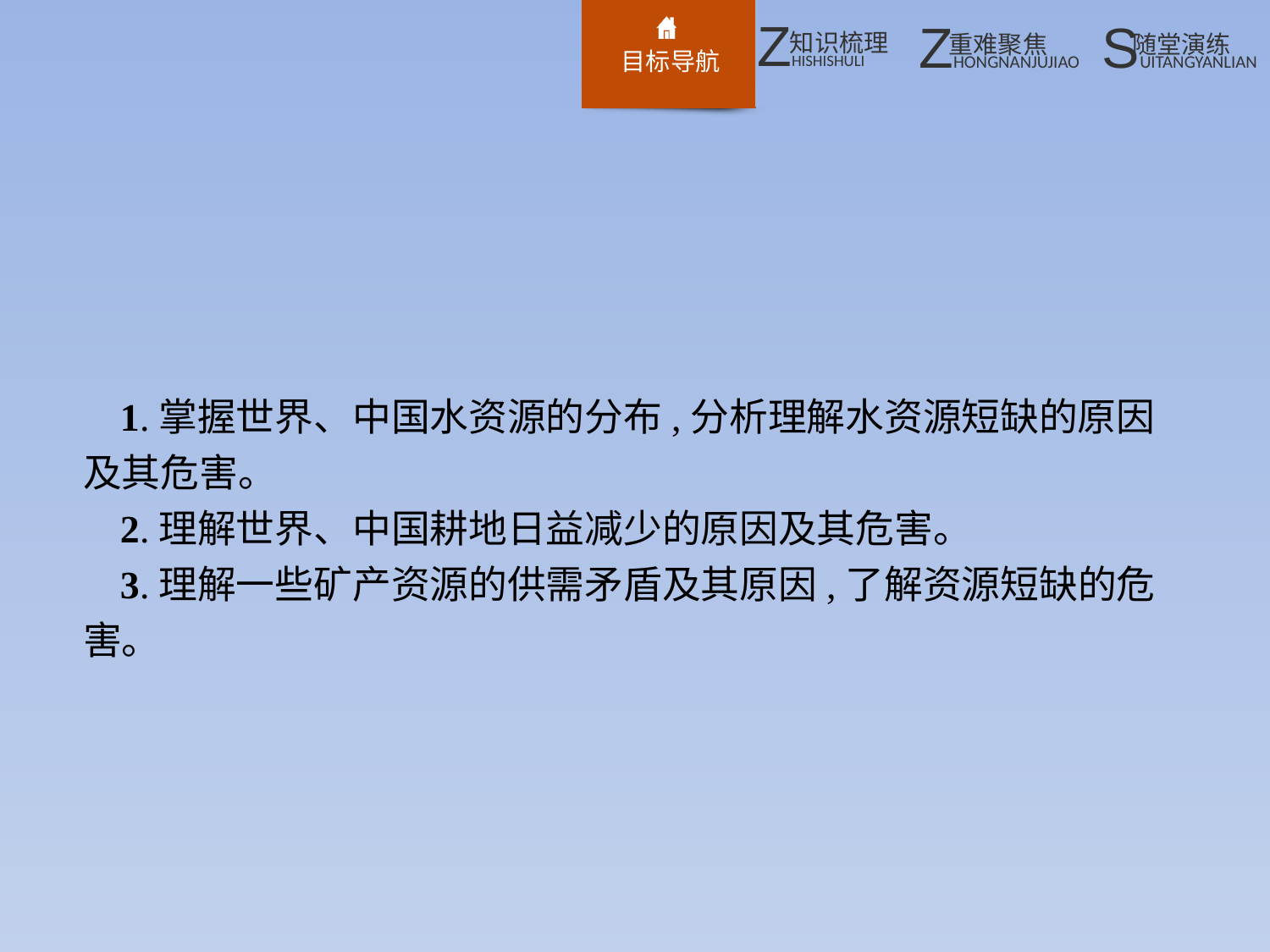

1.掌握世界、中国水资源的分布,分析理解水资源短缺的原因及其危害。
2.理解世界、中国耕地日益减少的原因及其危害。
3.理解一些矿产资源的供需矛盾及其原因,了解资源短缺的危害。